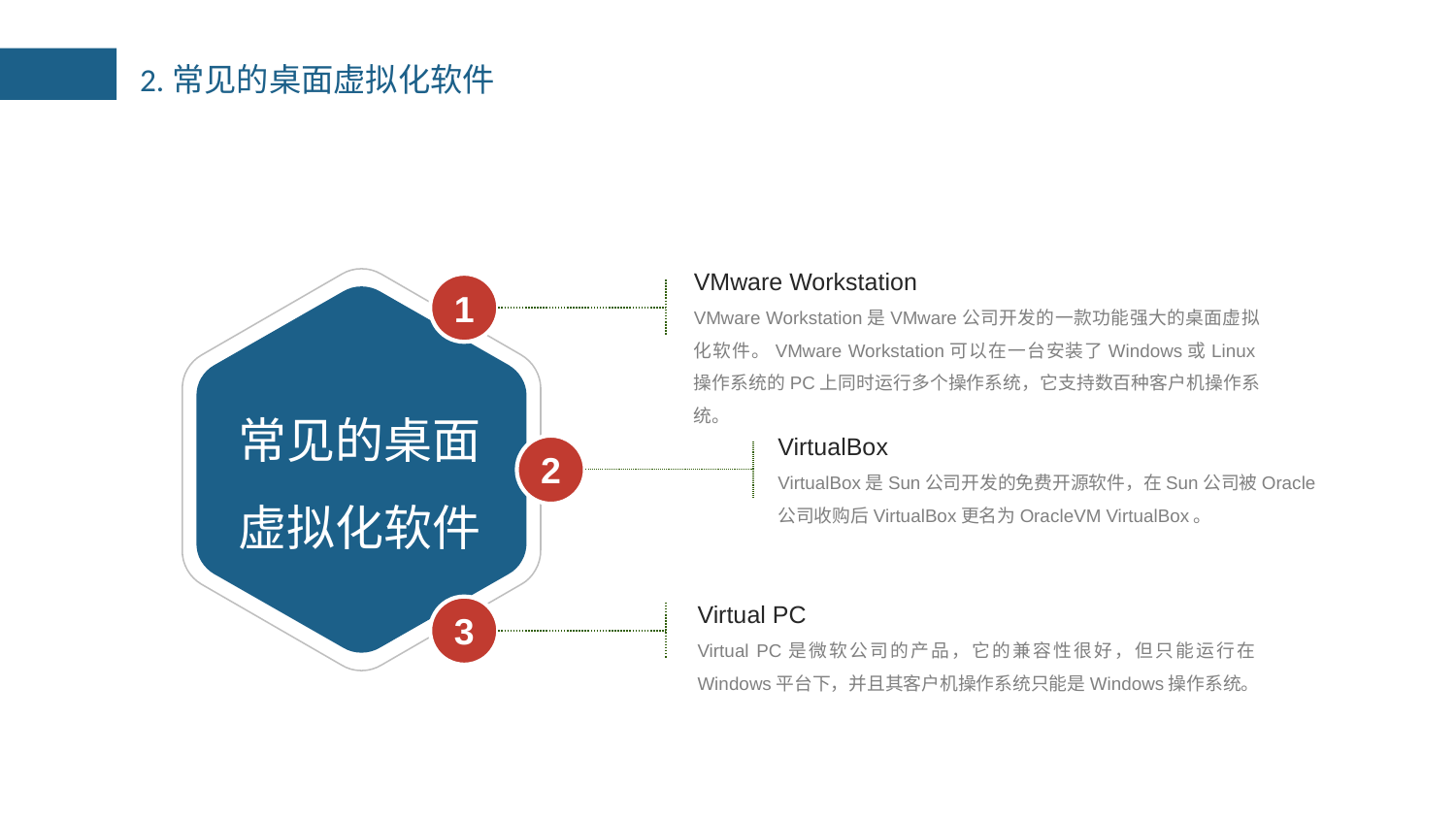

2.常见的桌面虚拟化软件
VMware Workstation
VMware Workstation是VMware公司开发的一款功能强大的桌面虚拟化软件。VMware Workstation可以在一台安装了Windows或Linux操作系统的PC上同时运行多个操作系统，它支持数百种客户机操作系统。
1

常见的桌面虚拟化软件
VirtualBox
VirtualBox是Sun公司开发的免费开源软件，在Sun公司被Oracle公司收购后VirtualBox更名为OracleVM VirtualBox。
2
Virtual PC
Virtual PC是微软公司的产品，它的兼容性很好，但只能运行在Windows平台下，并且其客户机操作系统只能是Windows操作系统。
3